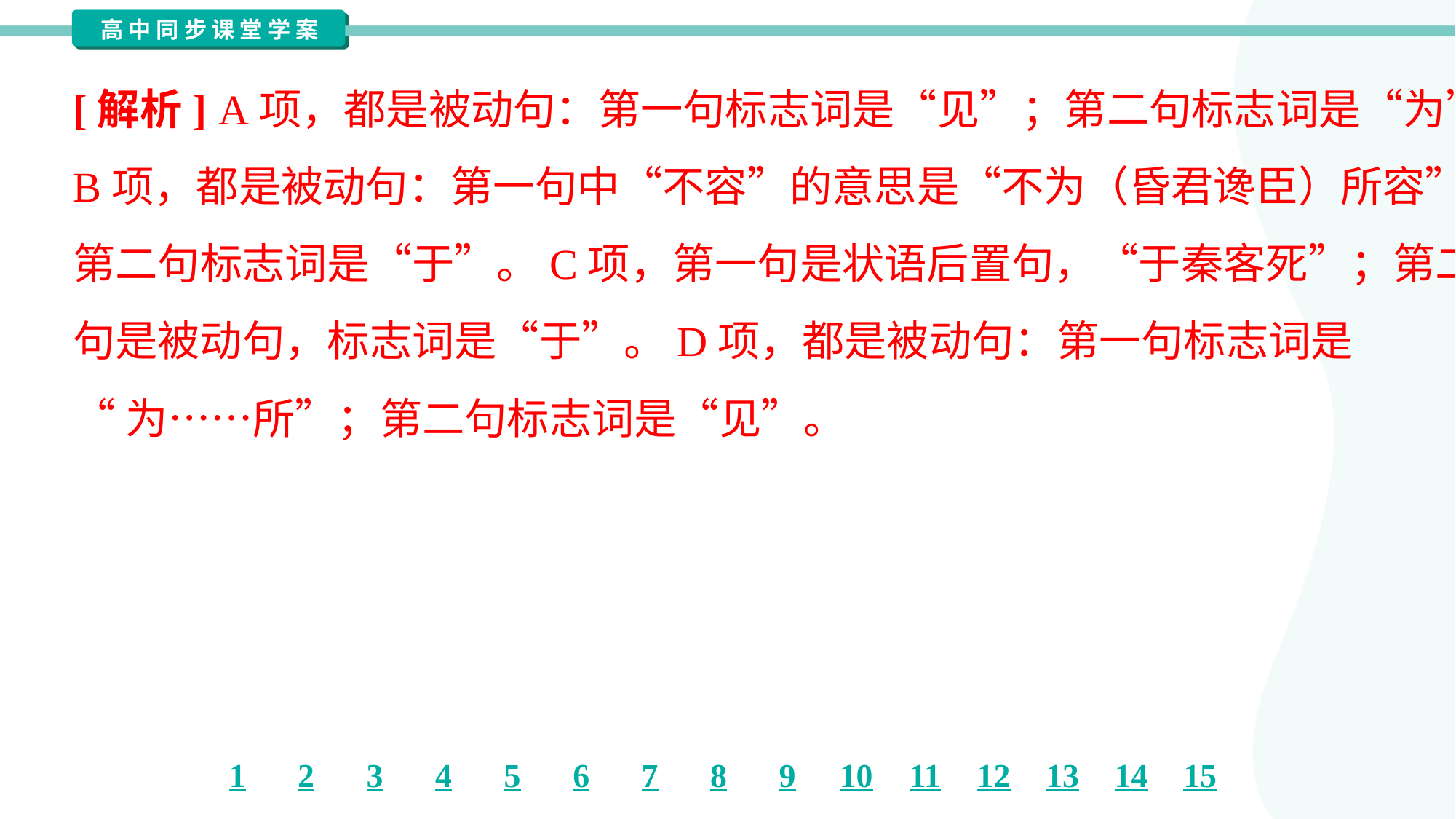

[解析] A项，都是被动句：第一句标志词是“见”；第二句标志词是“为”。
B项，都是被动句：第一句中“不容”的意思是“不为（昏君谗臣）所容”；
第二句标志词是“于”。C项，第一句是状语后置句，“于秦客死”；第二
句是被动句，标志词是“于”。D项，都是被动句：第一句标志词是
“为……所”；第二句标志词是“见”。